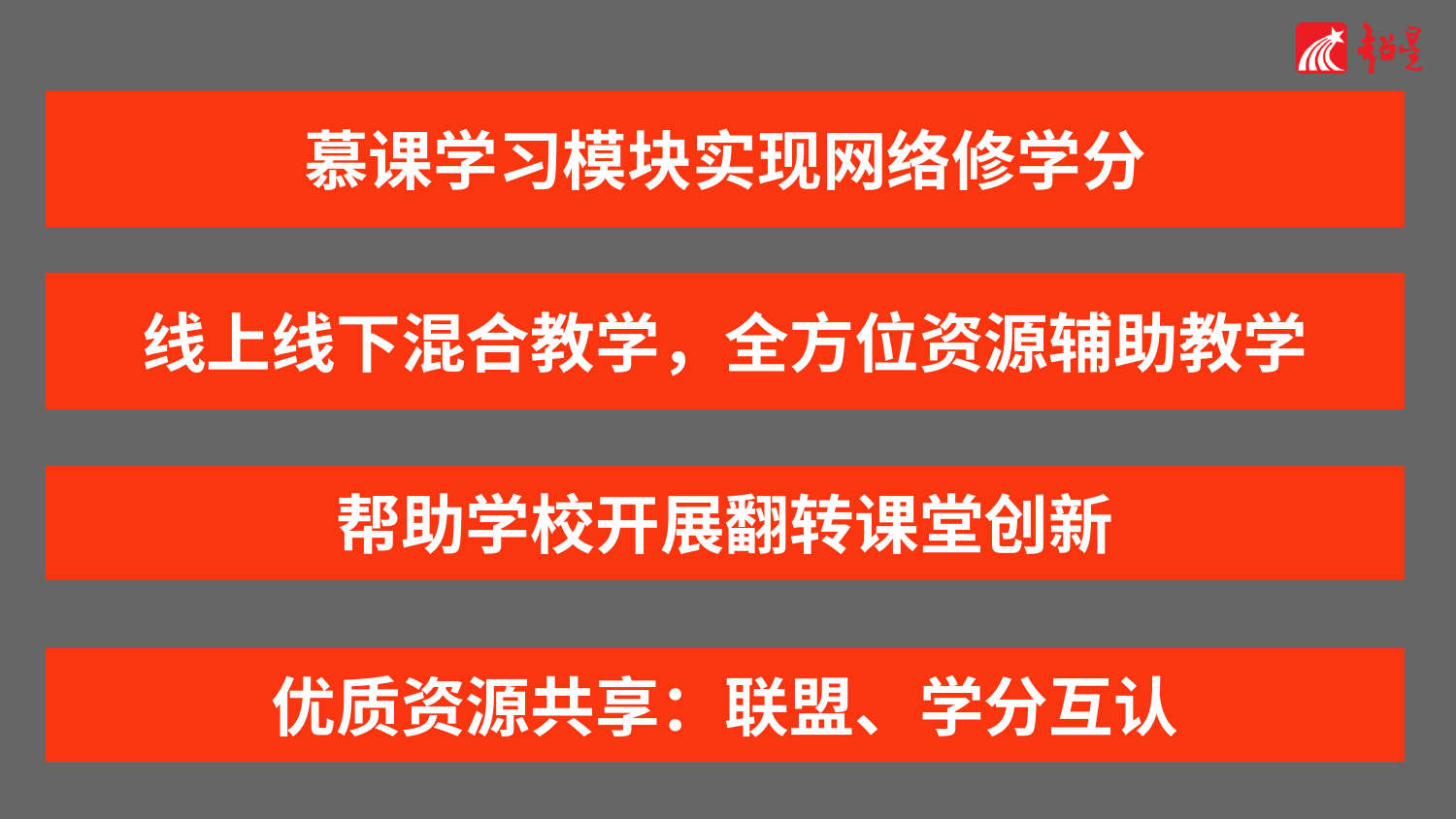

慕课学习模块实现网络修学分
线上线下混合教学，全方位资源辅助教学
帮助学校开展翻转课堂创新
优质资源共享：联盟、学分互认